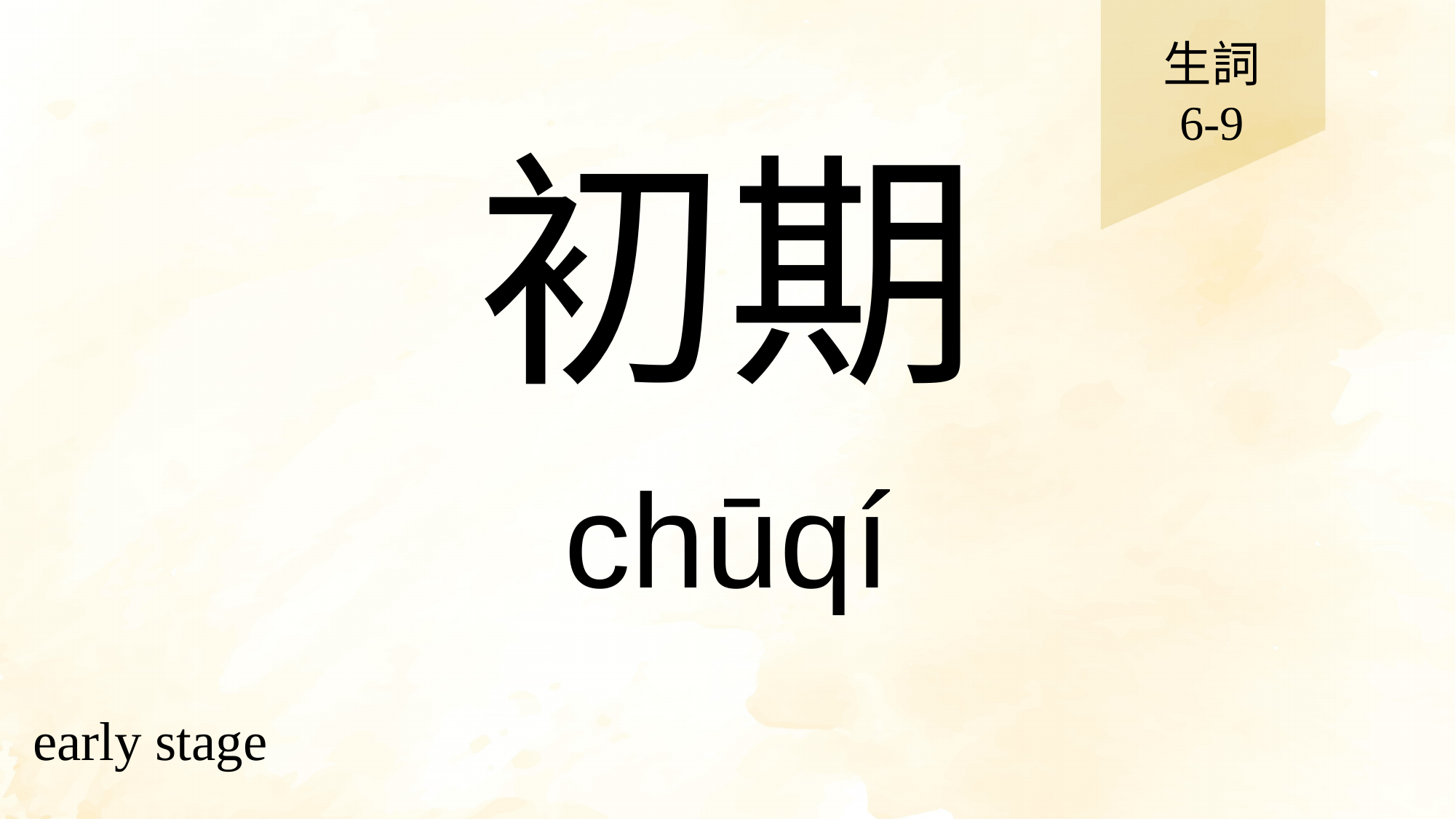

生詞
6-9
# 初期
chūqí
early stage